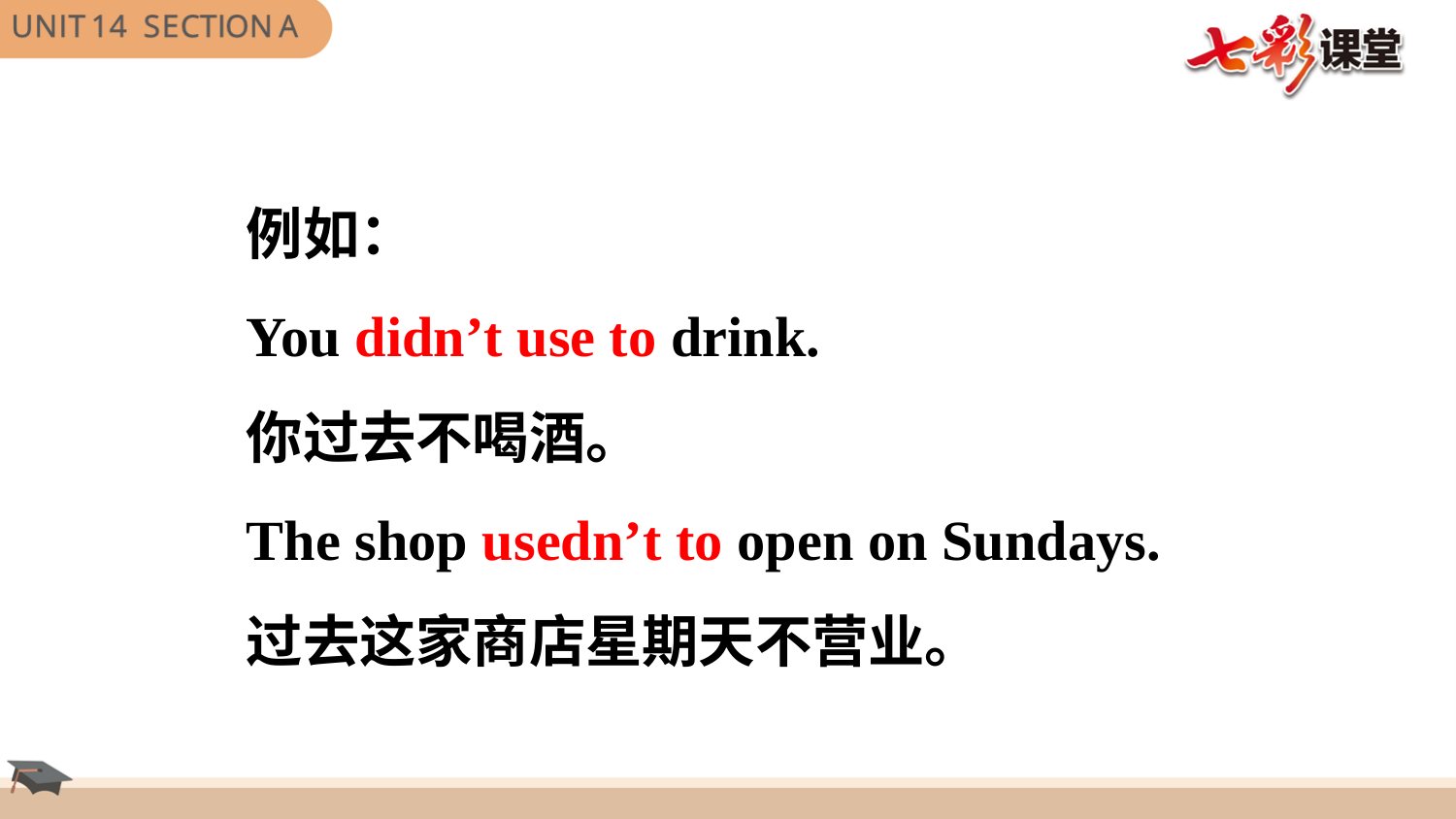

例如：
You didn’t use to drink.
你过去不喝酒。
The shop usedn’t to open on Sundays.
过去这家商店星期天不营业。